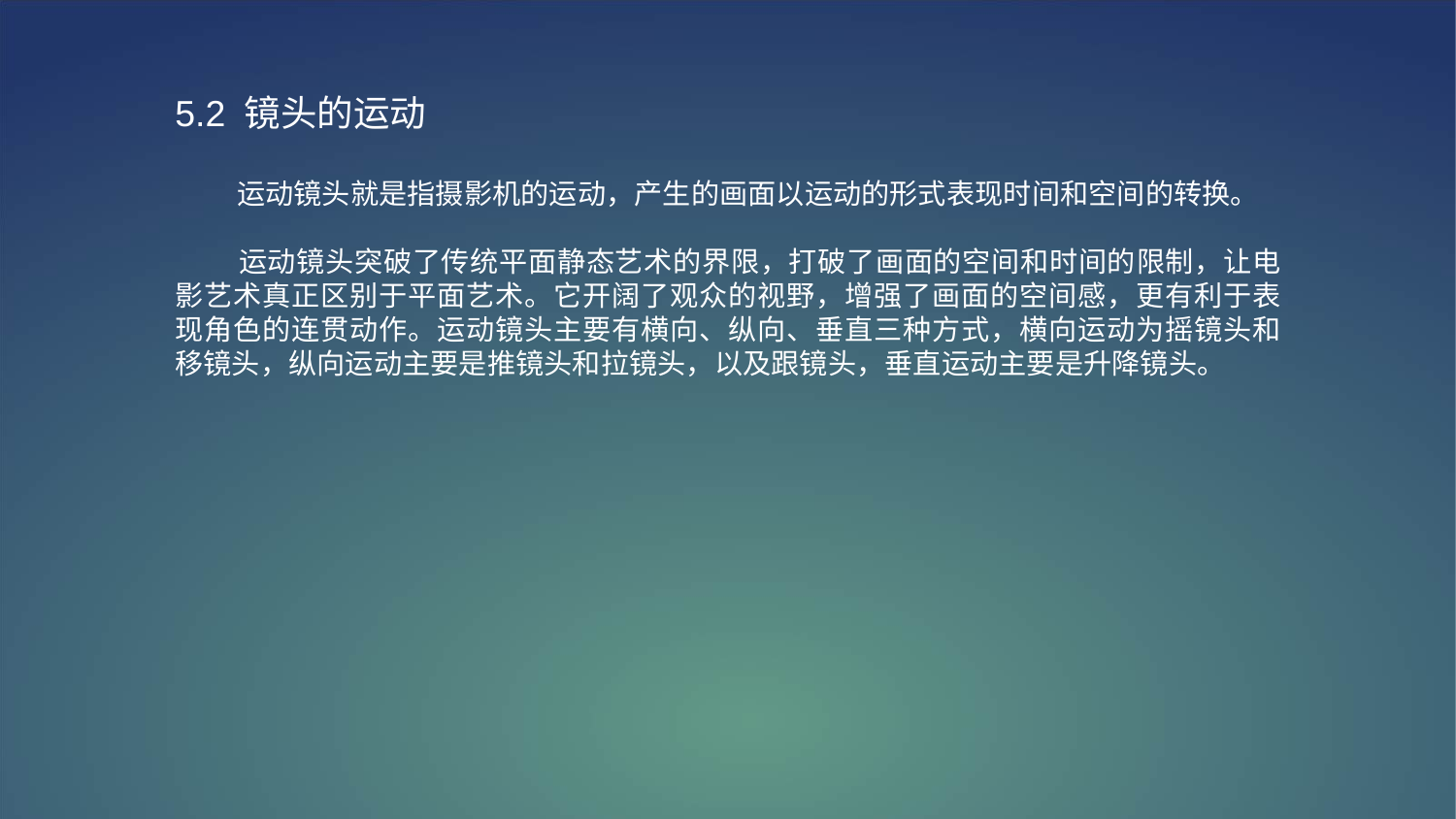

5.2 镜头的运动
  运动镜头就是指摄影机的运动，产生的画面以运动的形式表现时间和空间的转换。

  运动镜头突破了传统平面静态艺术的界限，打破了画面的空间和时间的限制，让电影艺术真正区别于平面艺术。它开阔了观众的视野，增强了画面的空间感，更有利于表现角色的连贯动作。运动镜头主要有横向、纵向、垂直三种方式，横向运动为摇镜头和移镜头，纵向运动主要是推镜头和拉镜头，以及跟镜头，垂直运动主要是升降镜头。